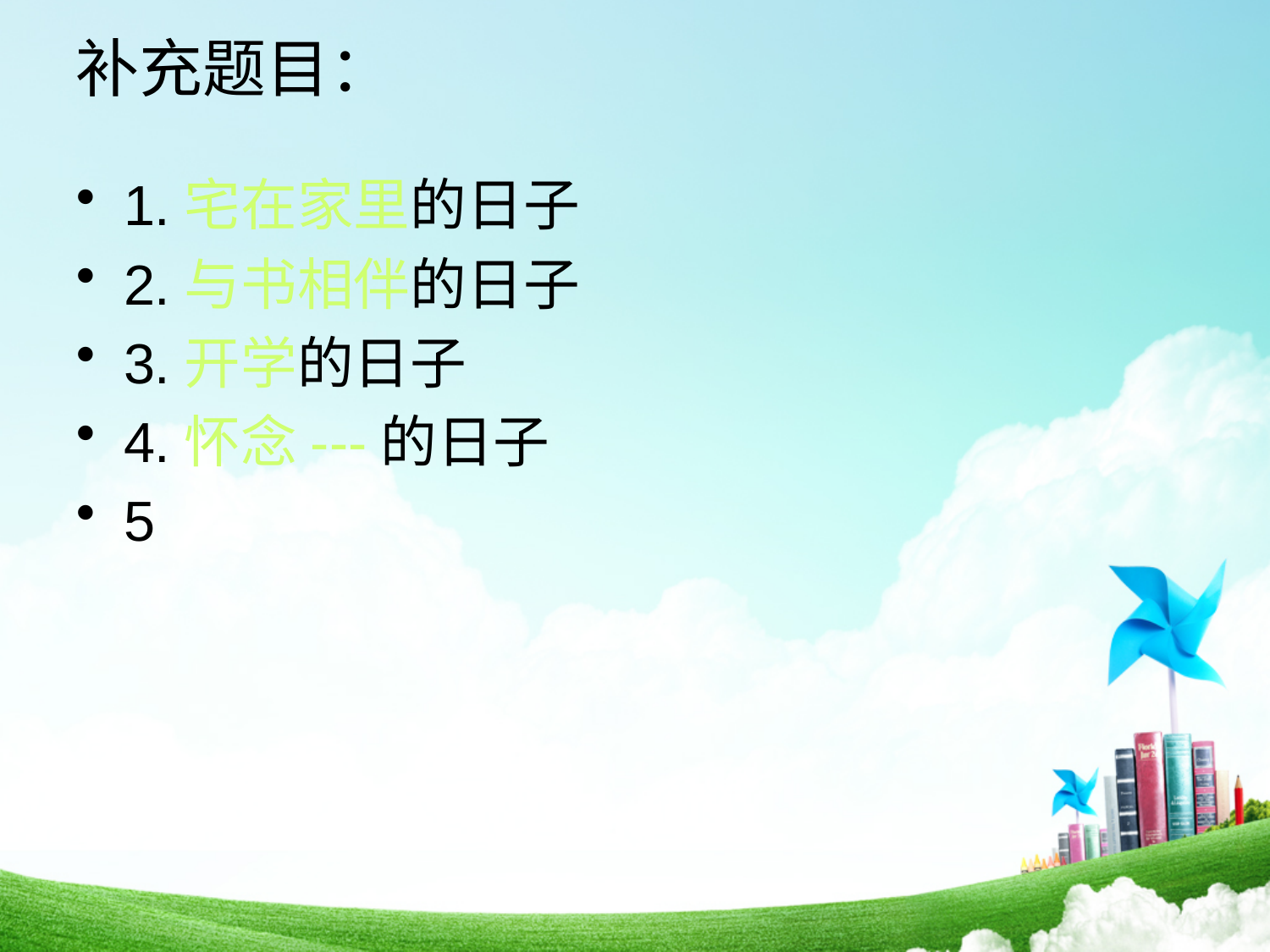

# 补充题目：
1.宅在家里的日子
2.与书相伴的日子
3.开学的日子
4.怀念---的日子
5